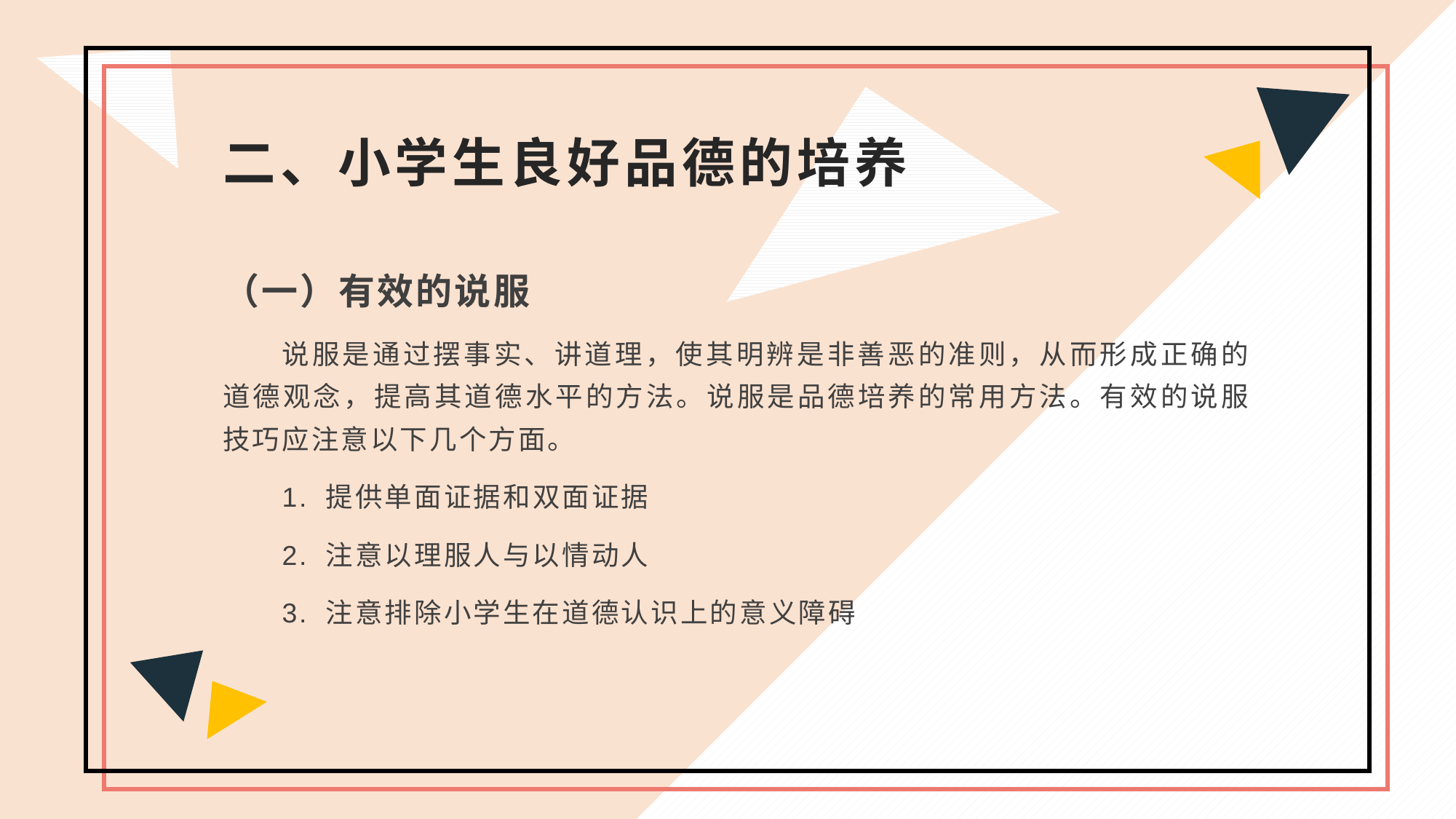

二、小学生良好品德的培养

（一）有效的说服
说服是通过摆事实、讲道理，使其明辨是非善恶的准则，从而形成正确的道德观念，提高其道德水平的方法。说服是品德培养的常用方法。有效的说服技巧应注意以下几个方面。
1. 提供单面证据和双面证据
2. 注意以理服人与以情动人
3. 注意排除小学生在道德认识上的意义障碍